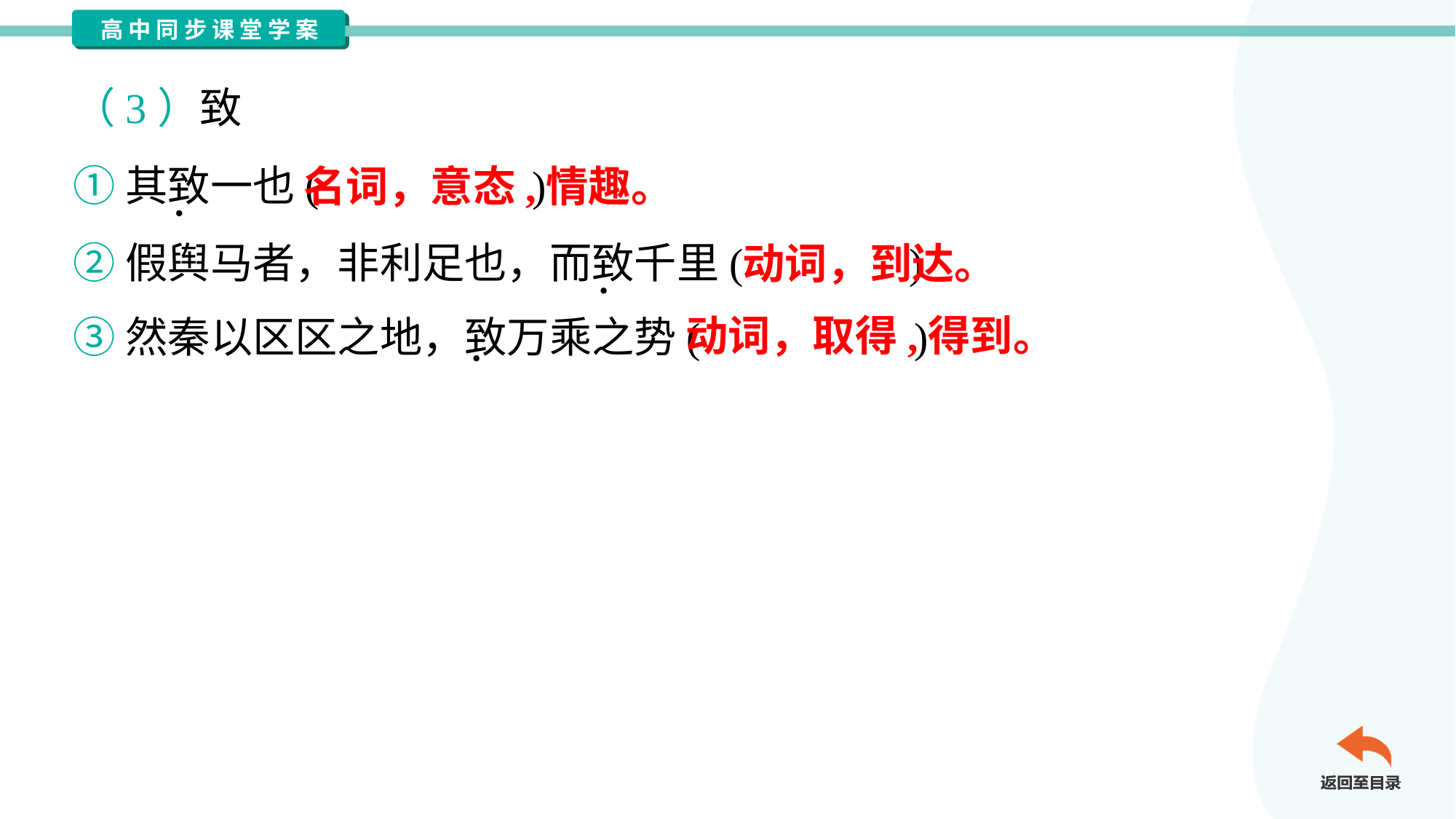

（3）致
①其致一也(                  )
②假舆马者，非利足也，而致千里(              )
③然秦以区区之地，致万乘之势(                  )
名词，意态,情趣。
动词，到达。

动词，取得,得到。